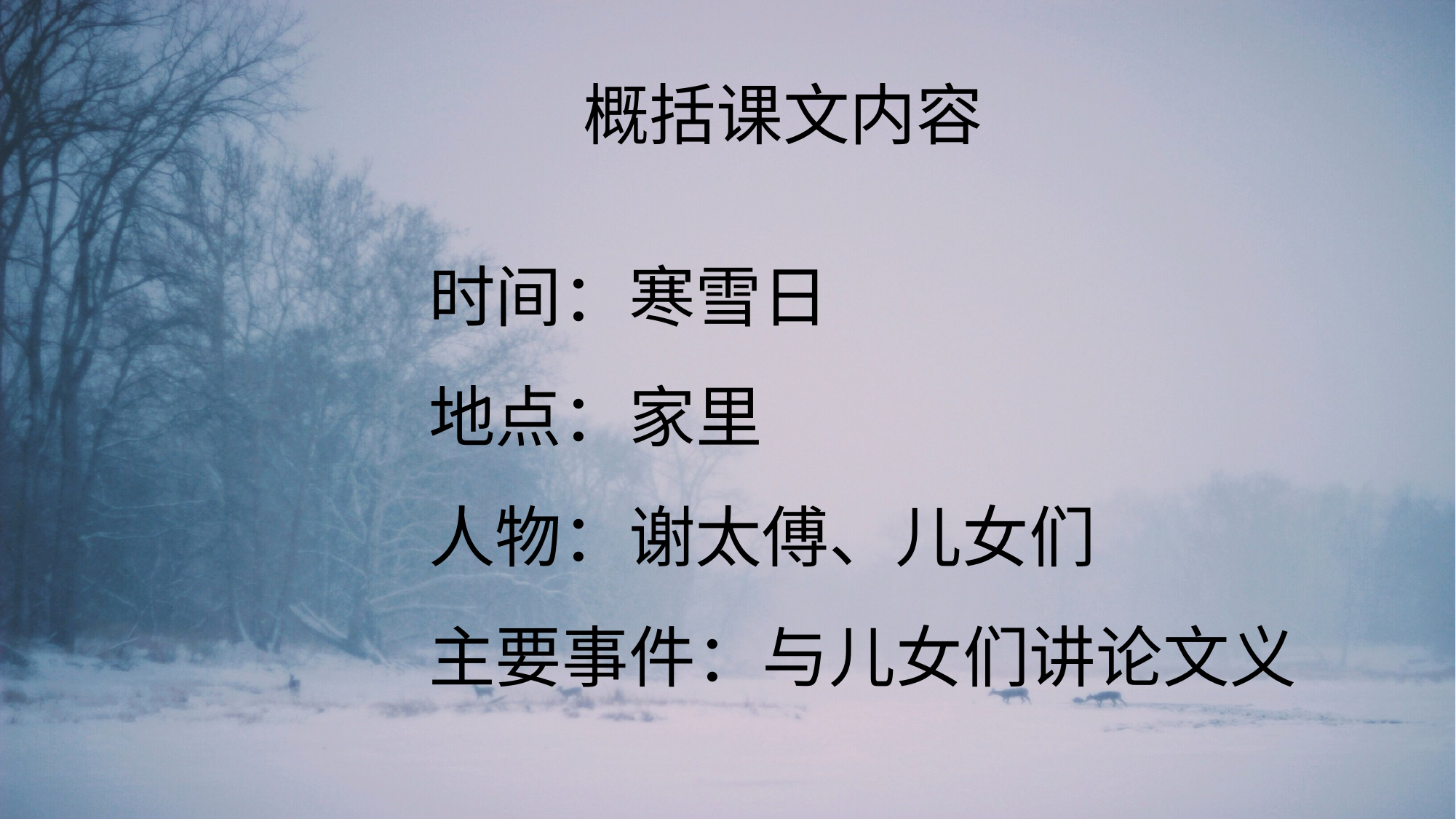

概括课文内容
时间：寒雪日
地点：家里
人物：谢太傅、儿女们
主要事件：与儿女们讲论文义